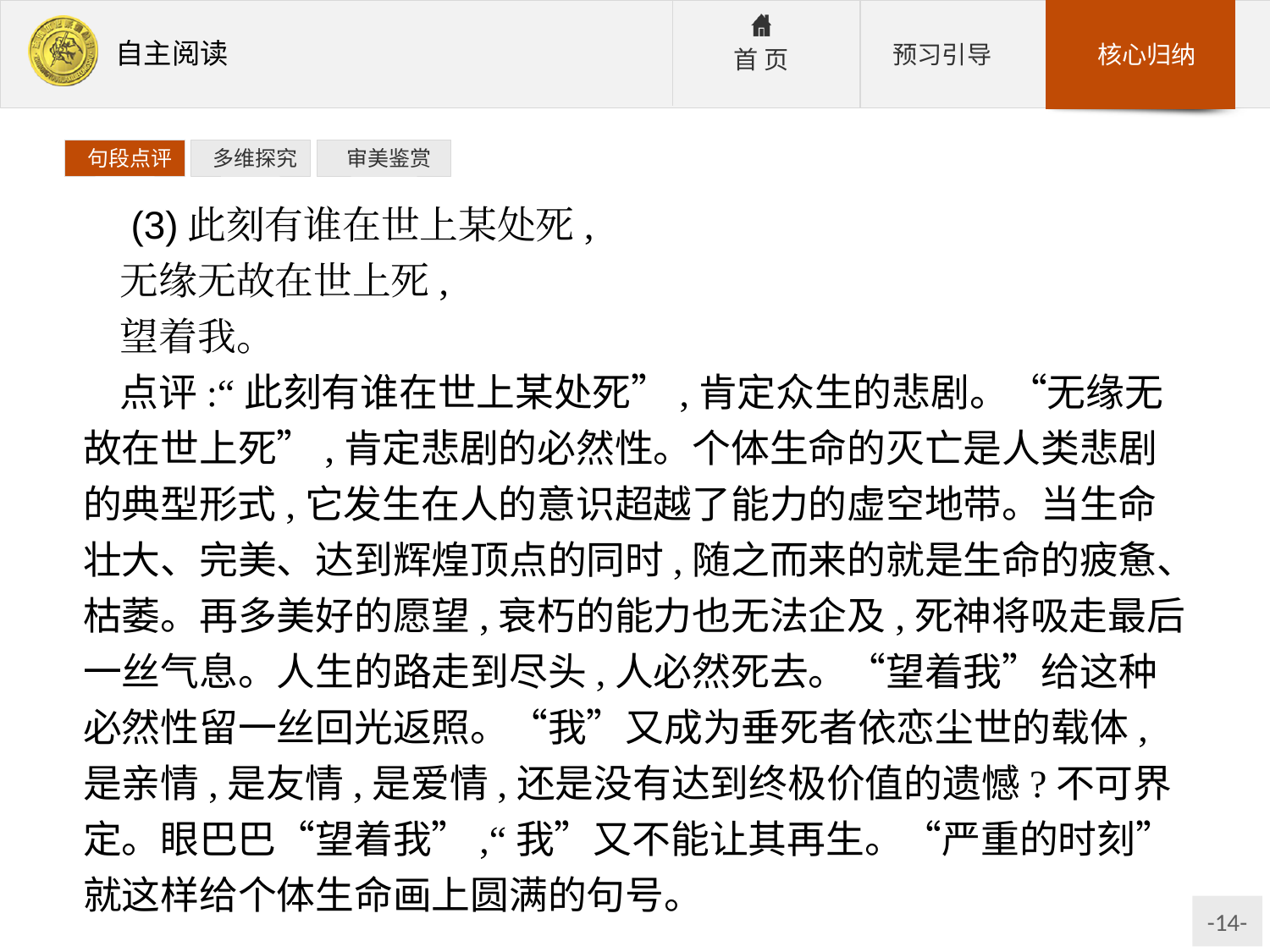

句段点评
 多维探究
 审美鉴赏
 (3)此刻有谁在世上某处死,
无缘无故在世上死,
望着我。
点评:“此刻有谁在世上某处死”,肯定众生的悲剧。“无缘无故在世上死”,肯定悲剧的必然性。个体生命的灭亡是人类悲剧的典型形式,它发生在人的意识超越了能力的虚空地带。当生命壮大、完美、达到辉煌顶点的同时,随之而来的就是生命的疲惫、枯萎。再多美好的愿望,衰朽的能力也无法企及,死神将吸走最后一丝气息。人生的路走到尽头,人必然死去。“望着我”给这种必然性留一丝回光返照。“我”又成为垂死者依恋尘世的载体,是亲情,是友情,是爱情,还是没有达到终极价值的遗憾?不可界定。眼巴巴“望着我”,“我”又不能让其再生。“严重的时刻”就这样给个体生命画上圆满的句号。